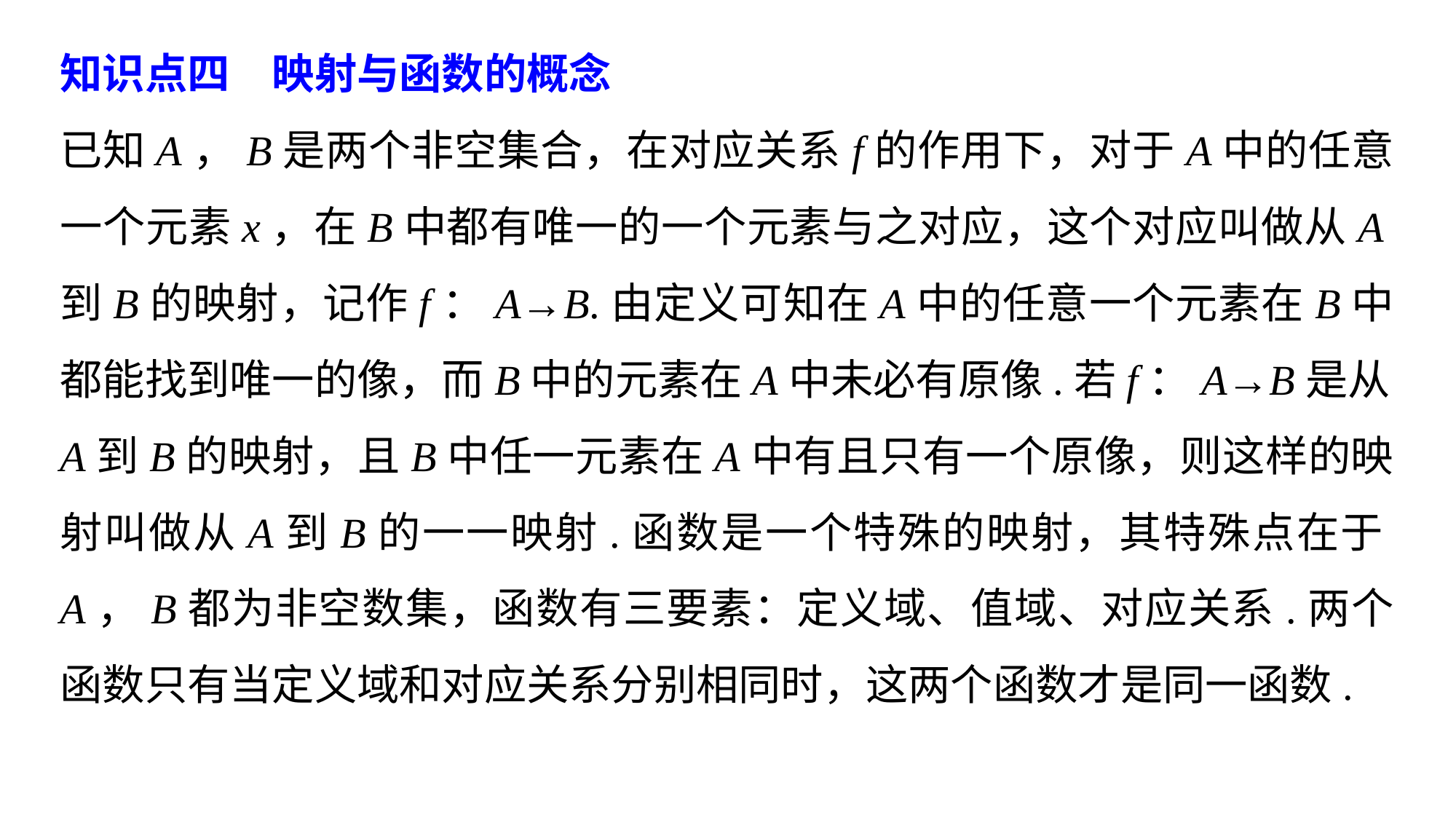

知识点四　映射与函数的概念
已知A，B是两个非空集合，在对应关系f的作用下，对于A中的任意一个元素x，在B中都有唯一的一个元素与之对应，这个对应叫做从A到B的映射，记作f：A→B.由定义可知在A中的任意一个元素在B中都能找到唯一的像，而B中的元素在A中未必有原像.若f：A→B是从A到B的映射，且B中任一元素在A中有且只有一个原像，则这样的映射叫做从A到B的一一映射.函数是一个特殊的映射，其特殊点在于A，B都为非空数集，函数有三要素：定义域、值域、对应关系.两个函数只有当定义域和对应关系分别相同时，这两个函数才是同一函数.